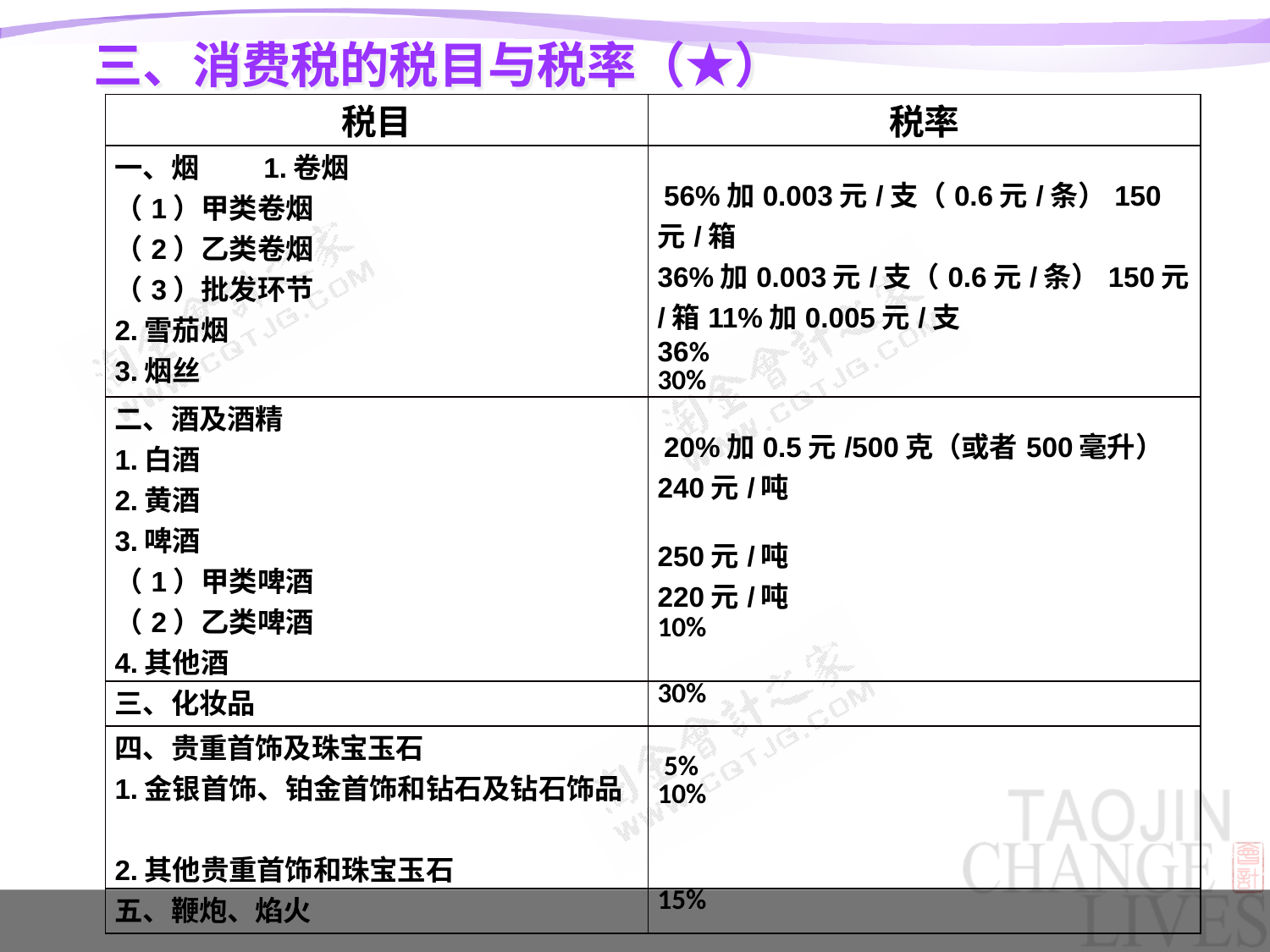

# 三、消费税的税目与税率（★）
| 税目 | 税率 |
| --- | --- |
| 一、烟　　1.卷烟　　　 （1）甲类卷烟　　　 （2）乙类卷烟 （3）批发环节　　 2.雪茄烟　　 3.烟丝 | 56%加0.003元/支（0.6元/条）150元/箱 36%加0.003元/支（0.6元/条）150元/箱11%加0.005元/支 36% 30% |
| 二、酒及酒精　 1.白酒　 2.黄酒　 3.啤酒　　 （1）甲类啤酒　　 （2）乙类啤酒　 4.其他酒 | 20%加0.5元/500克（或者500毫升） 240元/吨 250元/吨 220元/吨 10% |
| 三、化妆品 | 30% |
| 四、贵重首饰及珠宝玉石　　 1.金银首饰、铂金首饰和钻石及钻石饰品　　 2.其他贵重首饰和珠宝玉石 | 5% 10% |
| 五、鞭炮、焰火 | 15% |